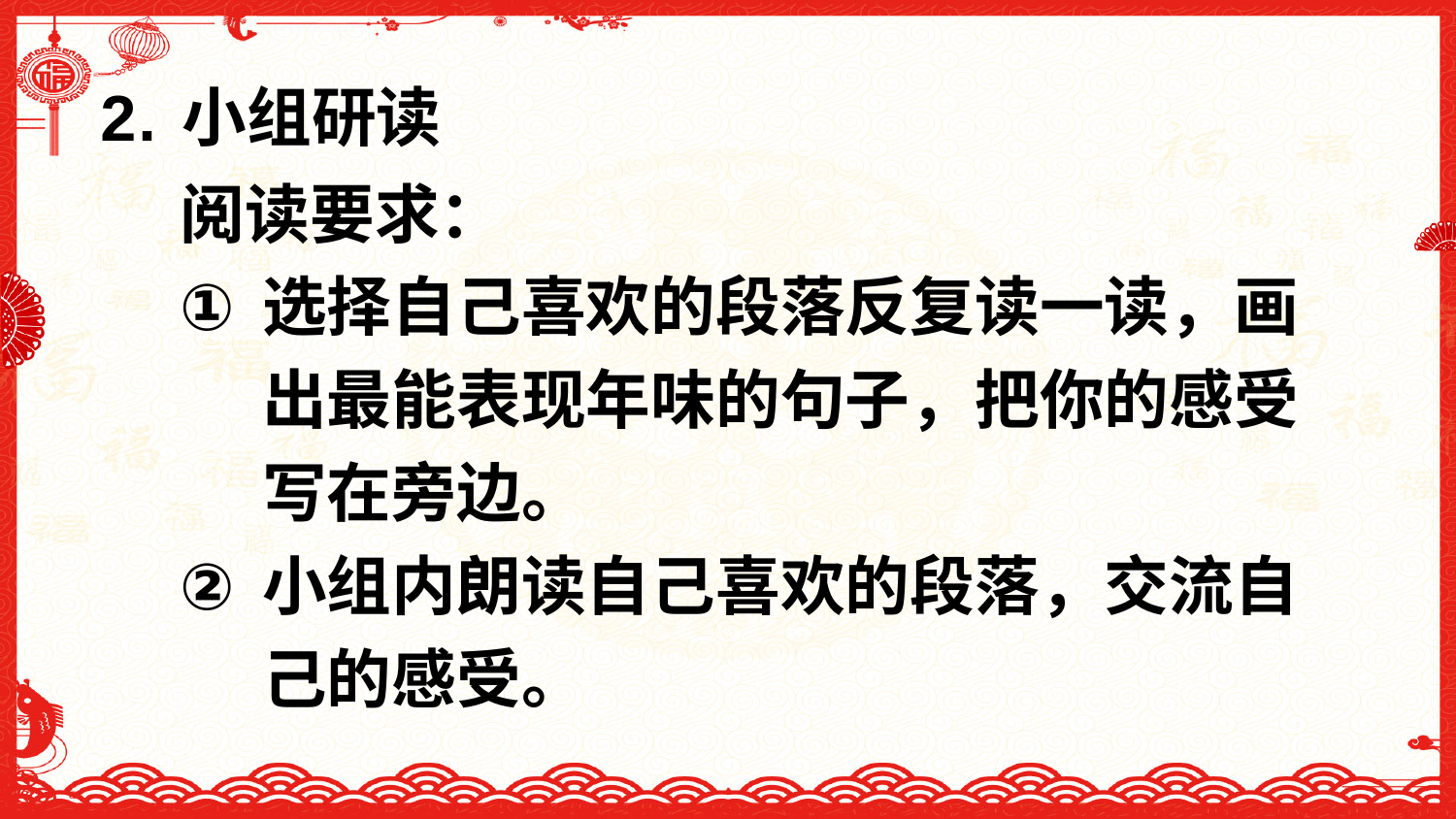

小组研读
阅读要求：
选择自己喜欢的段落反复读一读，画出最能表现年味的句子，把你的感受写在旁边。
小组内朗读自己喜欢的段落，交流自己的感受。